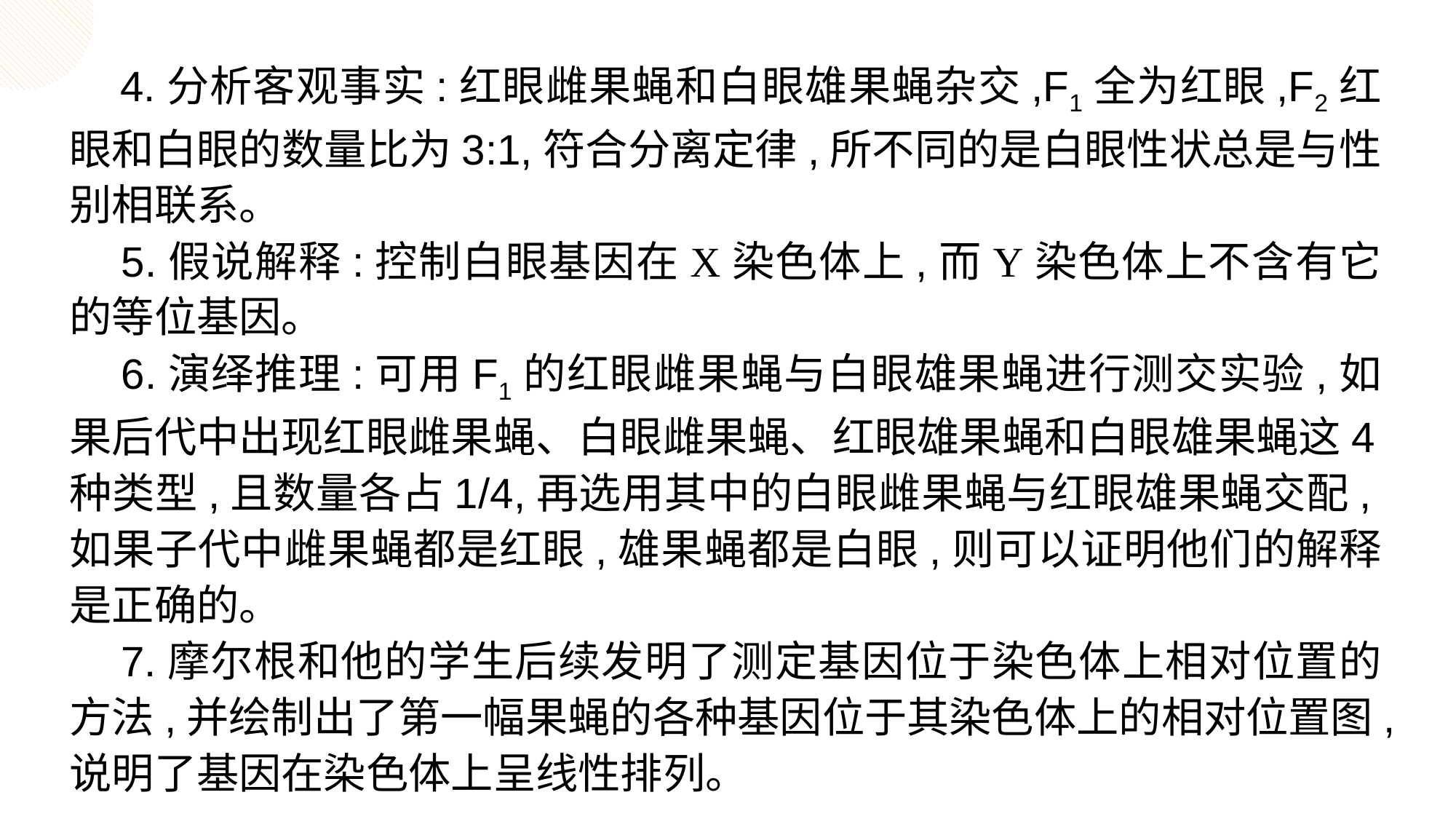

4.分析客观事实:红眼雌果蝇和白眼雄果蝇杂交,F1全为红眼,F2红眼和白眼的数量比为3:1,符合分离定律,所不同的是白眼性状总是与性别相联系。
    5.假说解释:控制白眼基因在X染色体上,而Y染色体上不含有它的等位基因。
    6.演绎推理:可用F1的红眼雌果蝇与白眼雄果蝇进行测交实验,如果后代中出现红眼雌果蝇、白眼雌果蝇、红眼雄果蝇和白眼雄果蝇这4种类型,且数量各占1/4,再选用其中的白眼雌果蝇与红眼雄果蝇交配,如果子代中雌果蝇都是红眼,雄果蝇都是白眼,则可以证明他们的解释是正确的。
    7.摩尔根和他的学生后续发明了测定基因位于染色体上相对位置的方法,并绘制出了第一幅果蝇的各种基因位于其染色体上的相对位置图,说明了基因在染色体上呈线性排列。